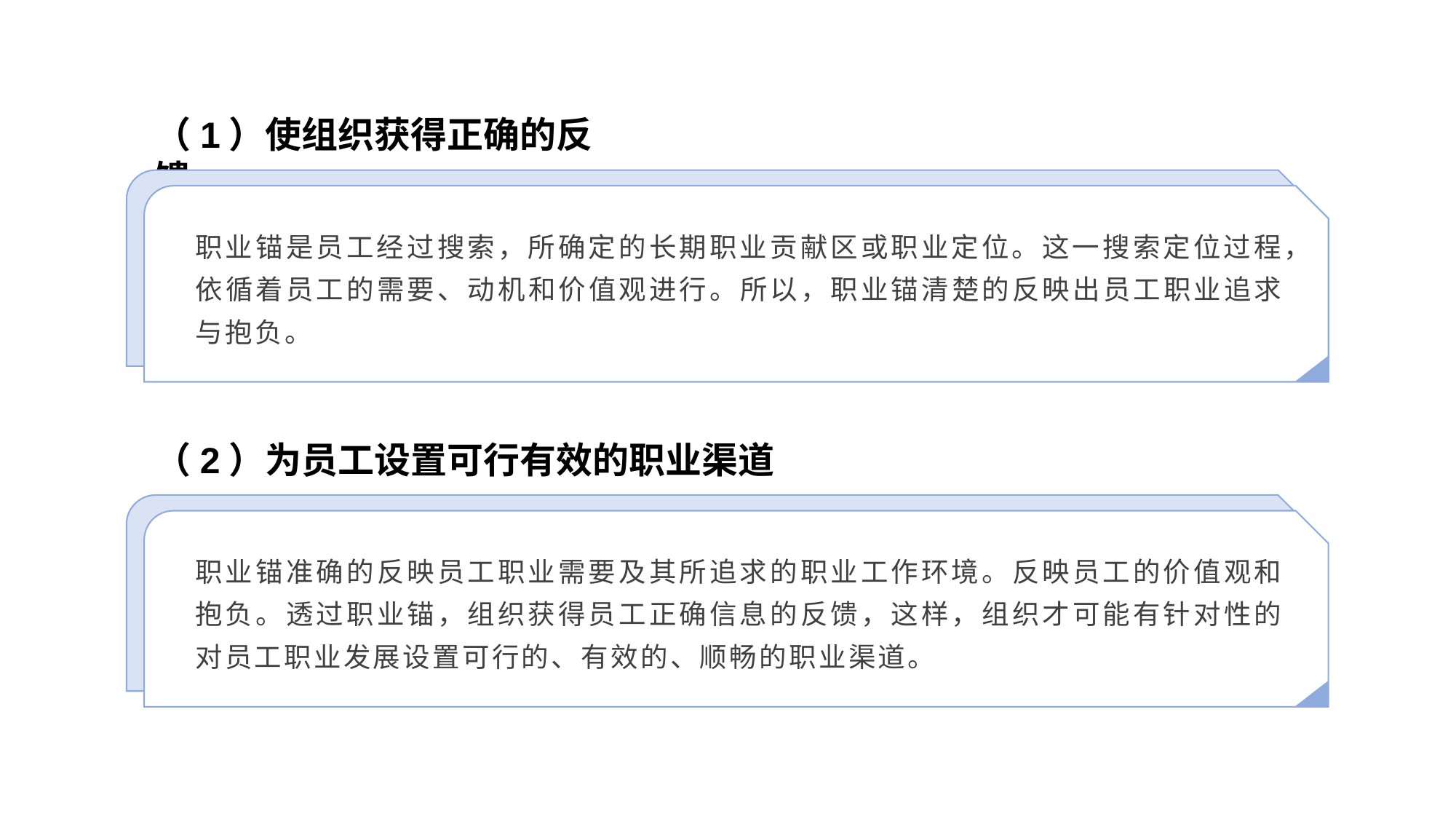

（1）使组织获得正确的反馈

职业锚是员工经过搜索，所确定的长期职业贡献区或职业定位。这一搜索定位过程，依循着员工的需要、动机和价值观进行。所以，职业锚清楚的反映出员工职业追求与抱负。
（2）为员工设置可行有效的职业渠道

职业锚准确的反映员工职业需要及其所追求的职业工作环境。反映员工的价值观和抱负。透过职业锚，组织获得员工正确信息的反馈，这样，组织才可能有针对性的对员工职业发展设置可行的、有效的、顺畅的职业渠道。